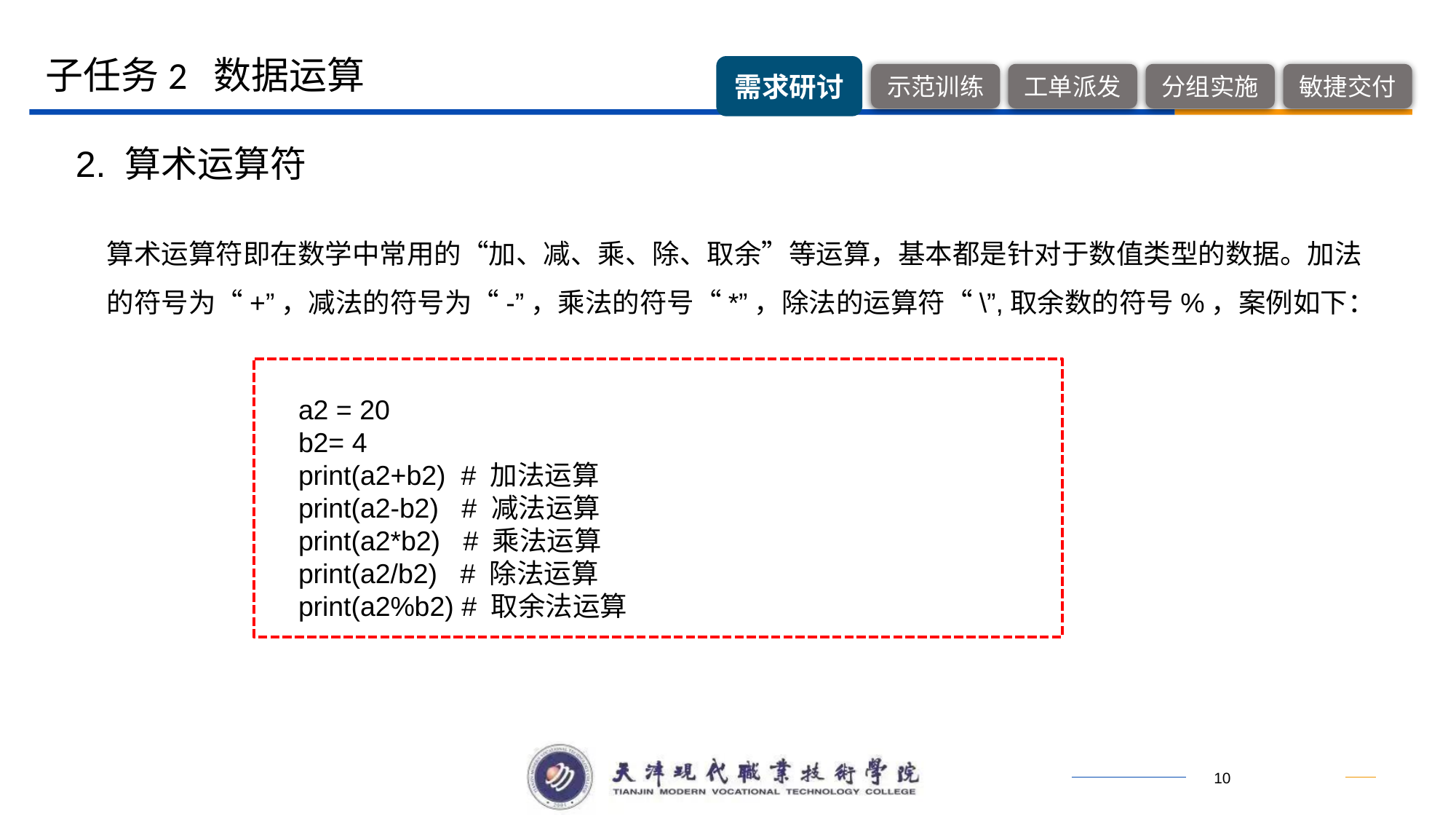

子任务2  数据运算

2. 算术运算符
算术运算符即在数学中常用的“加、减、乘、除、取余”等运算，基本都是针对于数值类型的数据。加法的符号为“+”，减法的符号为“-”，乘法的符号“*”，除法的运算符“\”,取余数的符号%，案例如下：

a2 = 20
b2= 4
print(a2+b2)  # 加法运算
print(a2-b2)   # 减法运算
print(a2*b2)   # 乘法运算
print(a2/b2)   # 除法运算
print(a2%b2) # 取余法运算